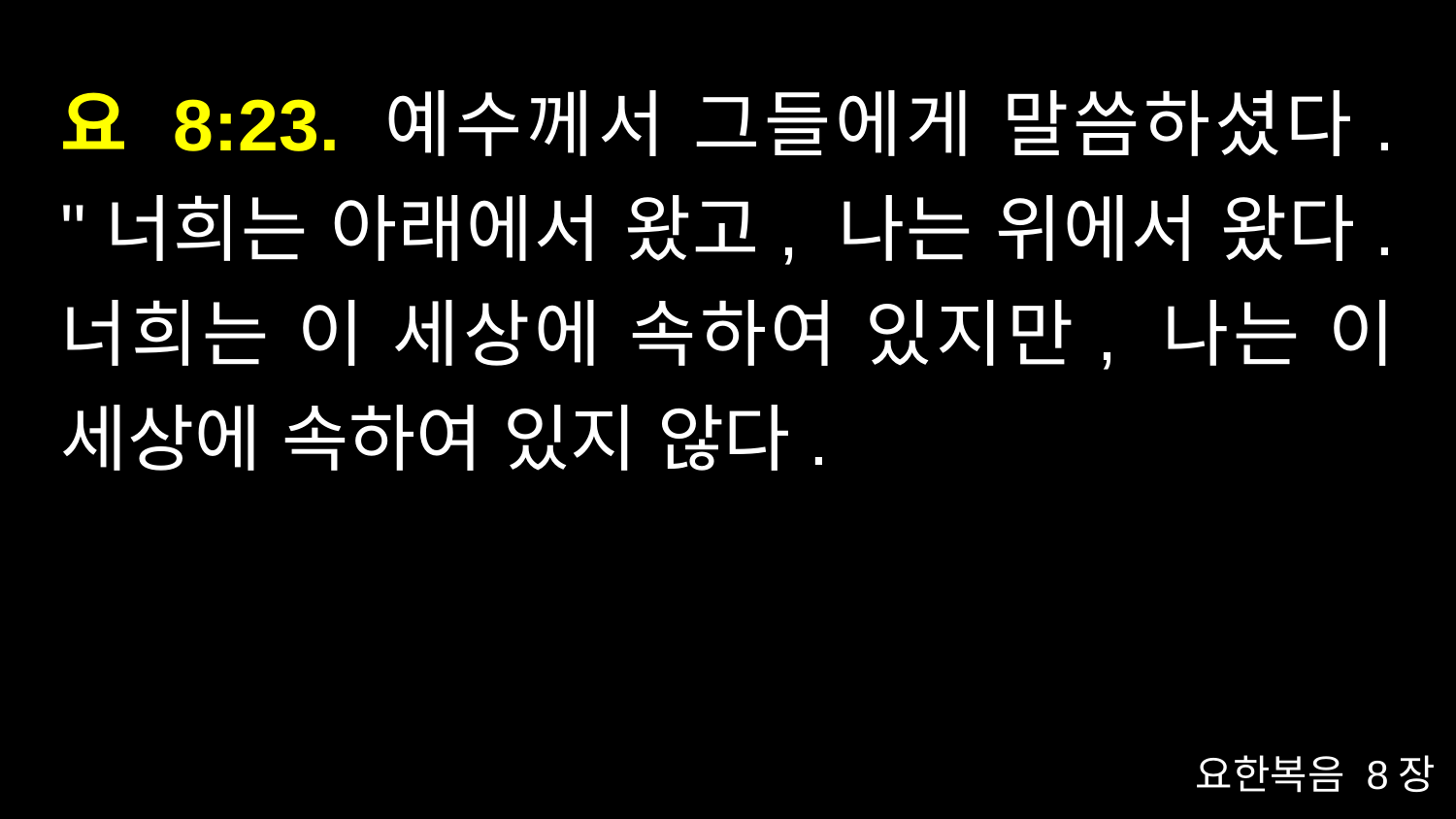

# 요 8:23. 예수께서 그들에게 말씀하셨다. "너희는 아래에서 왔고, 나는 위에서 왔다. 너희는 이 세상에 속하여 있지만, 나는 이 세상에 속하여 있지 않다.
요한복음 8장